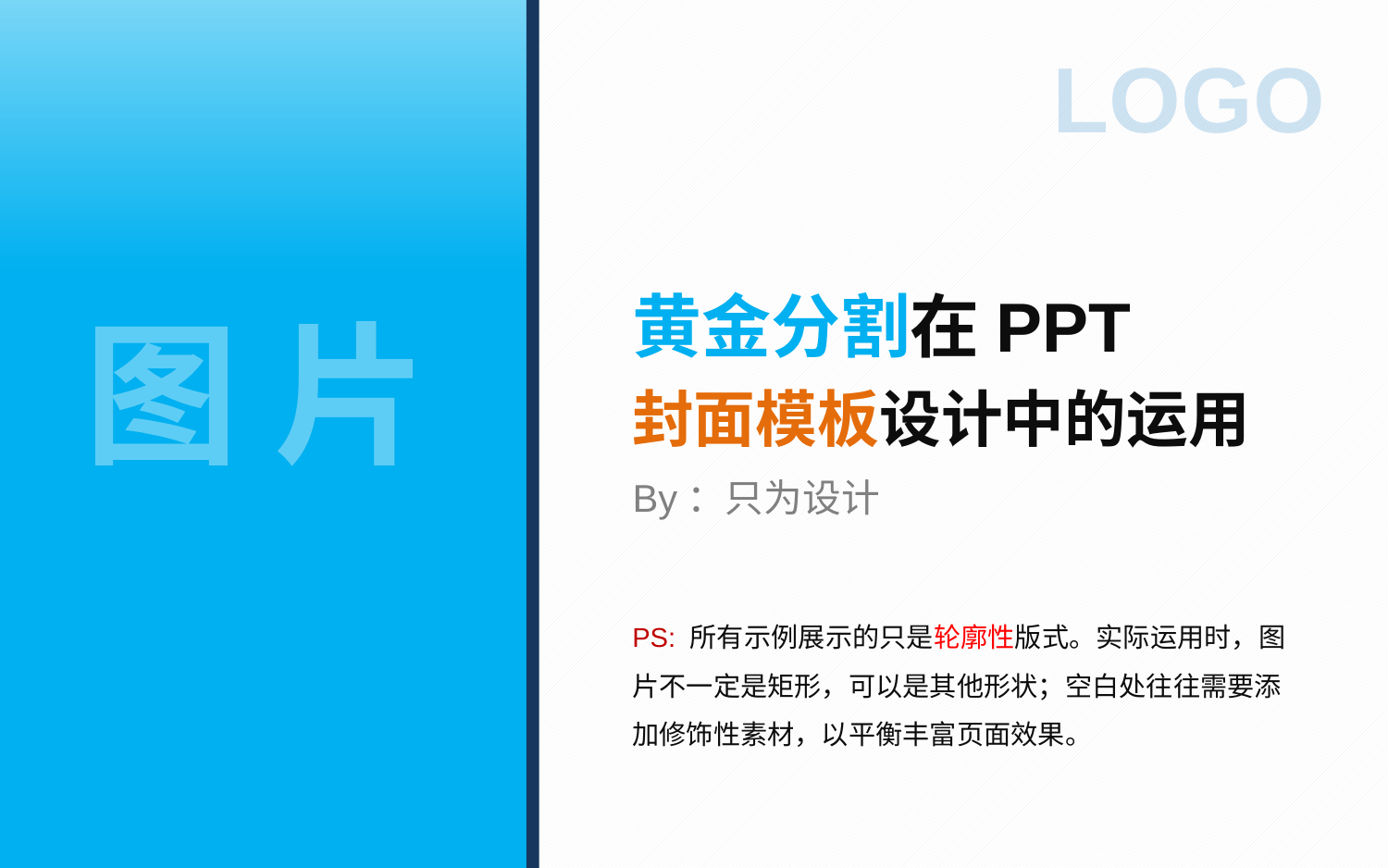

LOGO
黄金分割在PPT
封面模板设计中的运用
By：只为设计
图 片

PS: 所有示例展示的只是轮廓性版式。实际运用时，图片不一定是矩形，可以是其他形状；空白处往往需要添加修饰性素材，以平衡丰富页面效果。